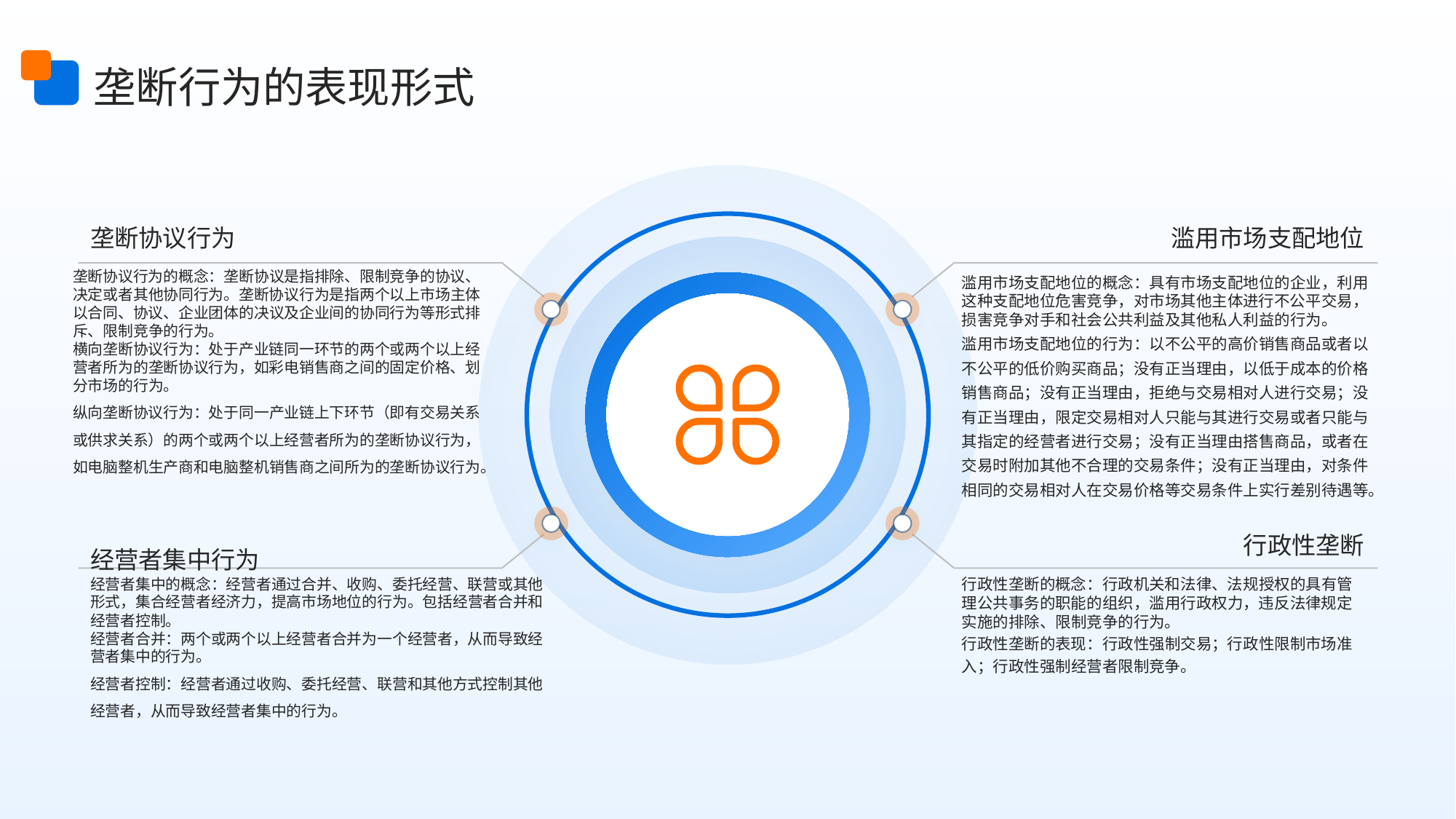

垄断行为的表现形式

垄断协议行为
滥用市场支配地位

垄断协议行为的概念：垄断协议是指排除、限制竞争的协议、决定或者其他协同行为。垄断协议行为是指两个以上市场主体以合同、协议、企业团体的决议及企业间的协同行为等形式排斥、限制竞争的行为。
横向垄断协议行为：处于产业链同一环节的两个或两个以上经营者所为的垄断协议行为，如彩电销售商之间的固定价格、划分市场的行为。
纵向垄断协议行为：处于同一产业链上下环节（即有交易关系或供求关系）的两个或两个以上经营者所为的垄断协议行为，如电脑整机生产商和电脑整机销售商之间所为的垄断协议行为。

滥用市场支配地位的概念：具有市场支配地位的企业，利用这种支配地位危害竞争，对市场其他主体进行不公平交易，损害竞争对手和社会公共利益及其他私人利益的行为。
滥用市场支配地位的行为：以不公平的高价销售商品或者以不公平的低价购买商品；没有正当理由，以低于成本的价格销售商品；没有正当理由，拒绝与交易相对人进行交易；没有正当理由，限定交易相对人只能与其进行交易或者只能与其指定的经营者进行交易；没有正当理由搭售商品，或者在交易时附加其他不合理的交易条件；没有正当理由，对条件相同的交易相对人在交易价格等交易条件上实行差别待遇等。

行政性垄断
经营者集中行为

经营者集中的概念：经营者通过合并、收购、委托经营、联营或其他形式，集合经营者经济力，提高市场地位的行为。包括经营者合并和经营者控制。
经营者合并：两个或两个以上经营者合并为一个经营者，从而导致经营者集中的行为。
经营者控制：经营者通过收购、委托经营、联营和其他方式控制其他经营者，从而导致经营者集中的行为。
行政性垄断的概念：行政机关和法律、法规授权的具有管理公共事务的职能的组织，滥用行政权力，违反法律规定实施的排除、限制竞争的行为。
行政性垄断的表现：行政性强制交易；行政性限制市场准入；行政性强制经营者限制竞争。